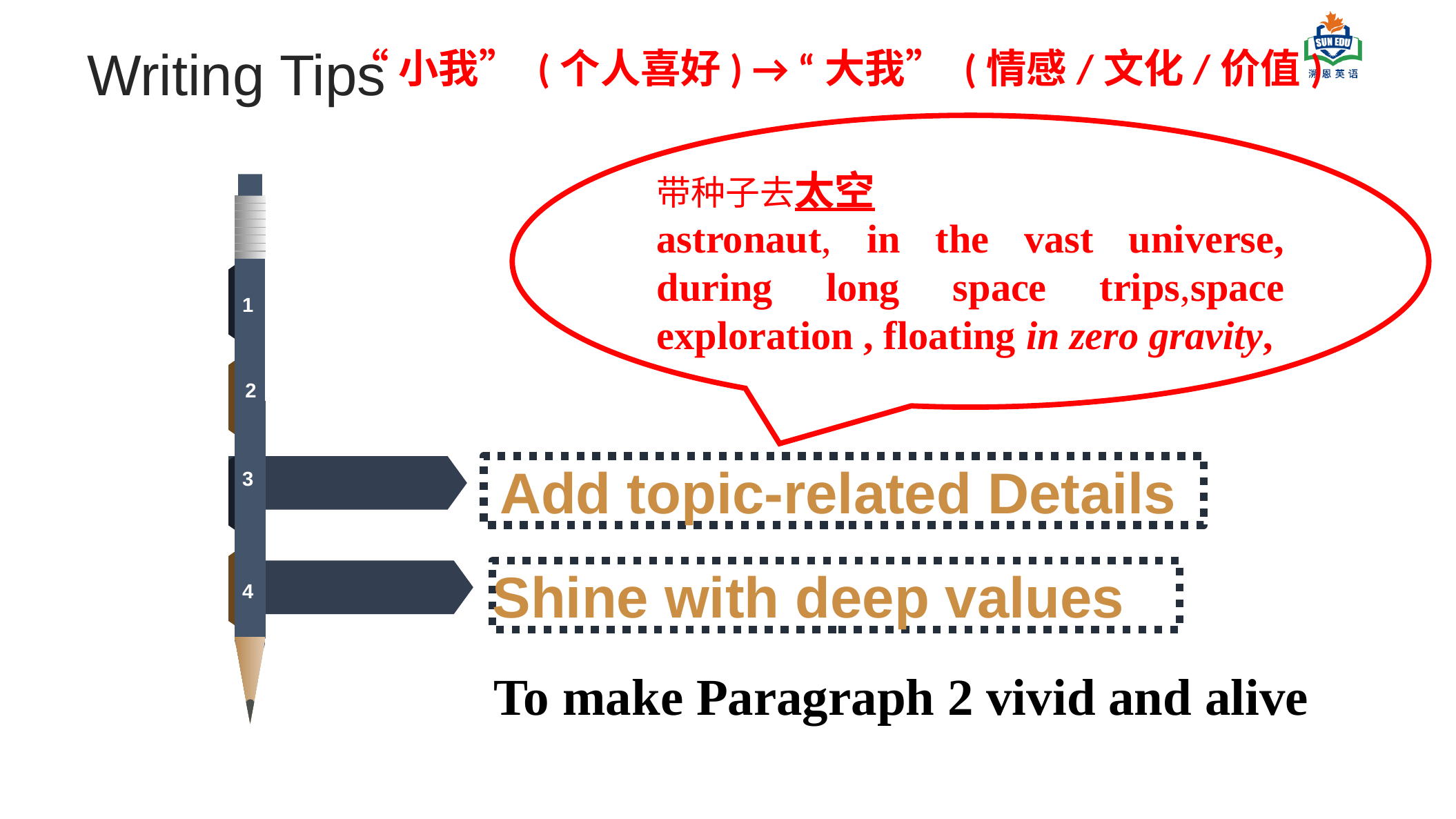

Writing Tips
“小我” (个人喜好) → “大我” (情感/文化/价值)
带种子去太空
astronaut, in the vast universe, during long space trips,space exploration , floating in zero gravity,

1

2

3

4

 Add topic-related Details
Shine with deep values
To make Paragraph 2 vivid and alive